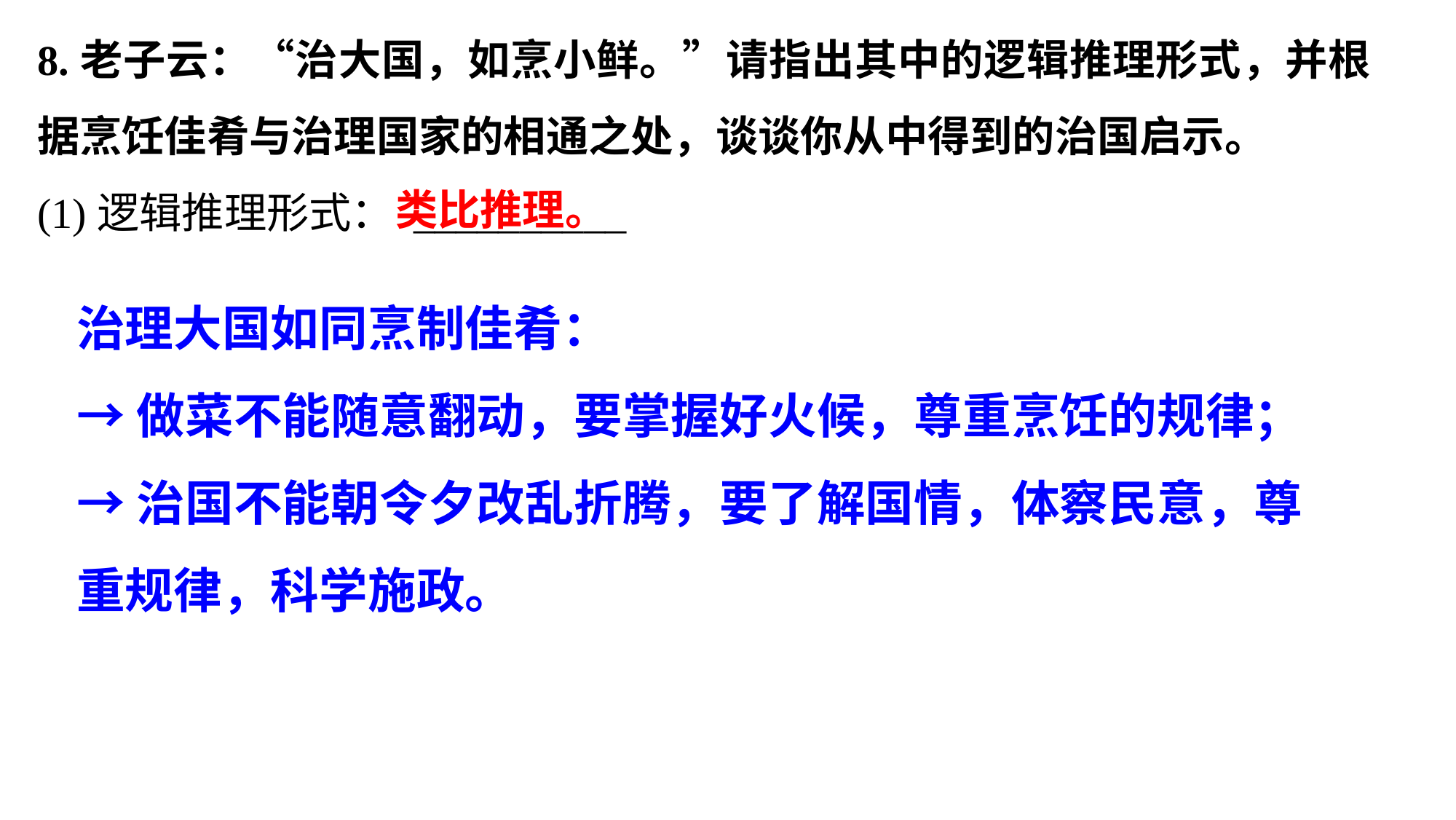

8.老子云：“治大国，如烹小鲜。”请指出其中的逻辑推理形式，并根据烹饪佳肴与治理国家的相通之处，谈谈你从中得到的治国启示。
(1)逻辑推理形式： __________
类比推理。
治理大国如同烹制佳肴：
→做菜不能随意翻动，要掌握好火候，尊重烹饪的规律；
→治国不能朝令夕改乱折腾，要了解国情，体察民意，尊重规律，科学施政。